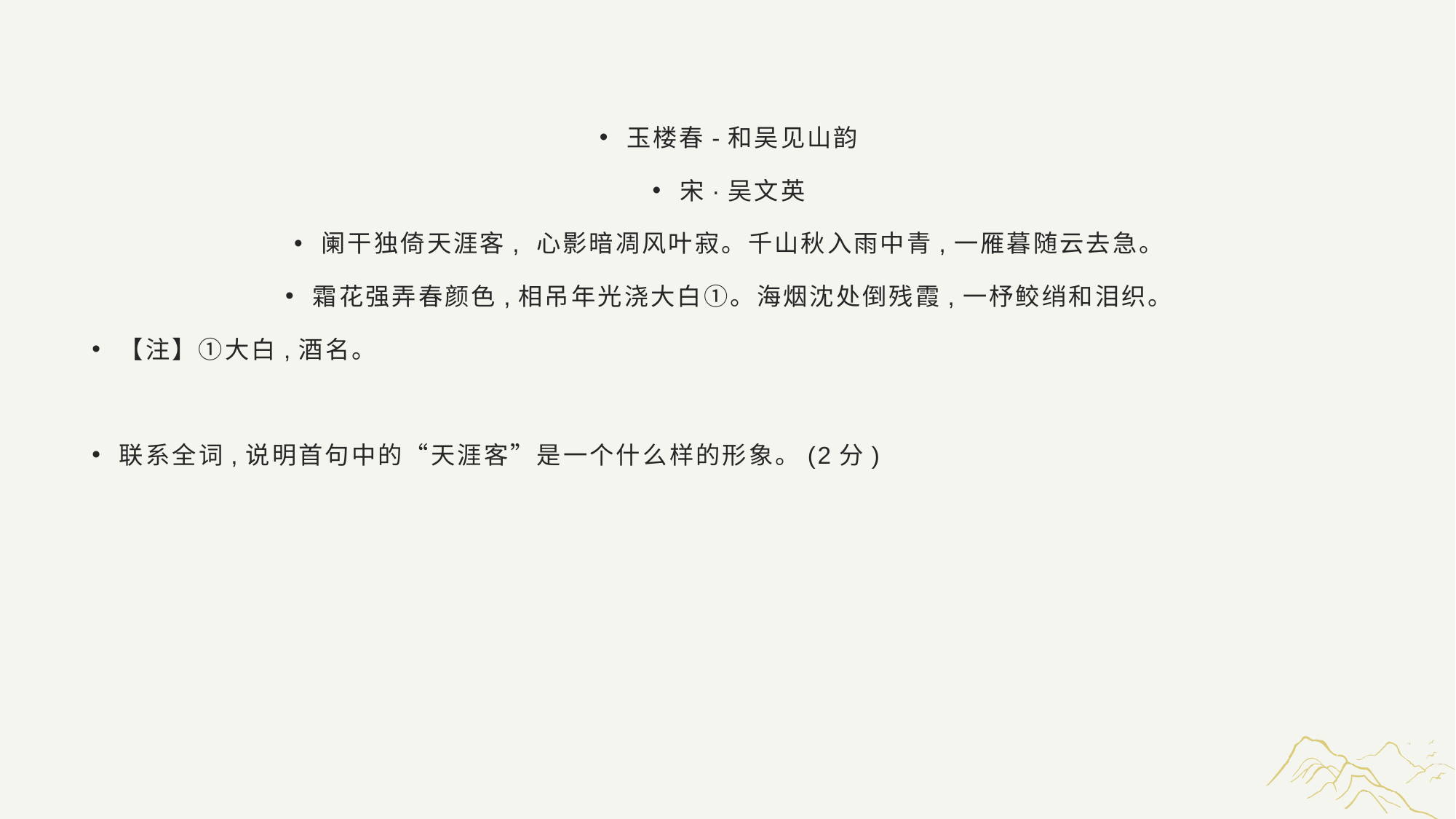

#
玉楼春-和吴见山韵
宋·吴文英
阑干独倚天涯客, 心影暗凋风叶寂。千山秋入雨中青,一雁暮随云去急。
霜花强弄春颜色,相吊年光浇大白①。海烟沈处倒残霞,一杼鲛绡和泪织。
【注】①大白,酒名。

联系全词,说明首句中的“天涯客”是一个什么样的形象。(2分)